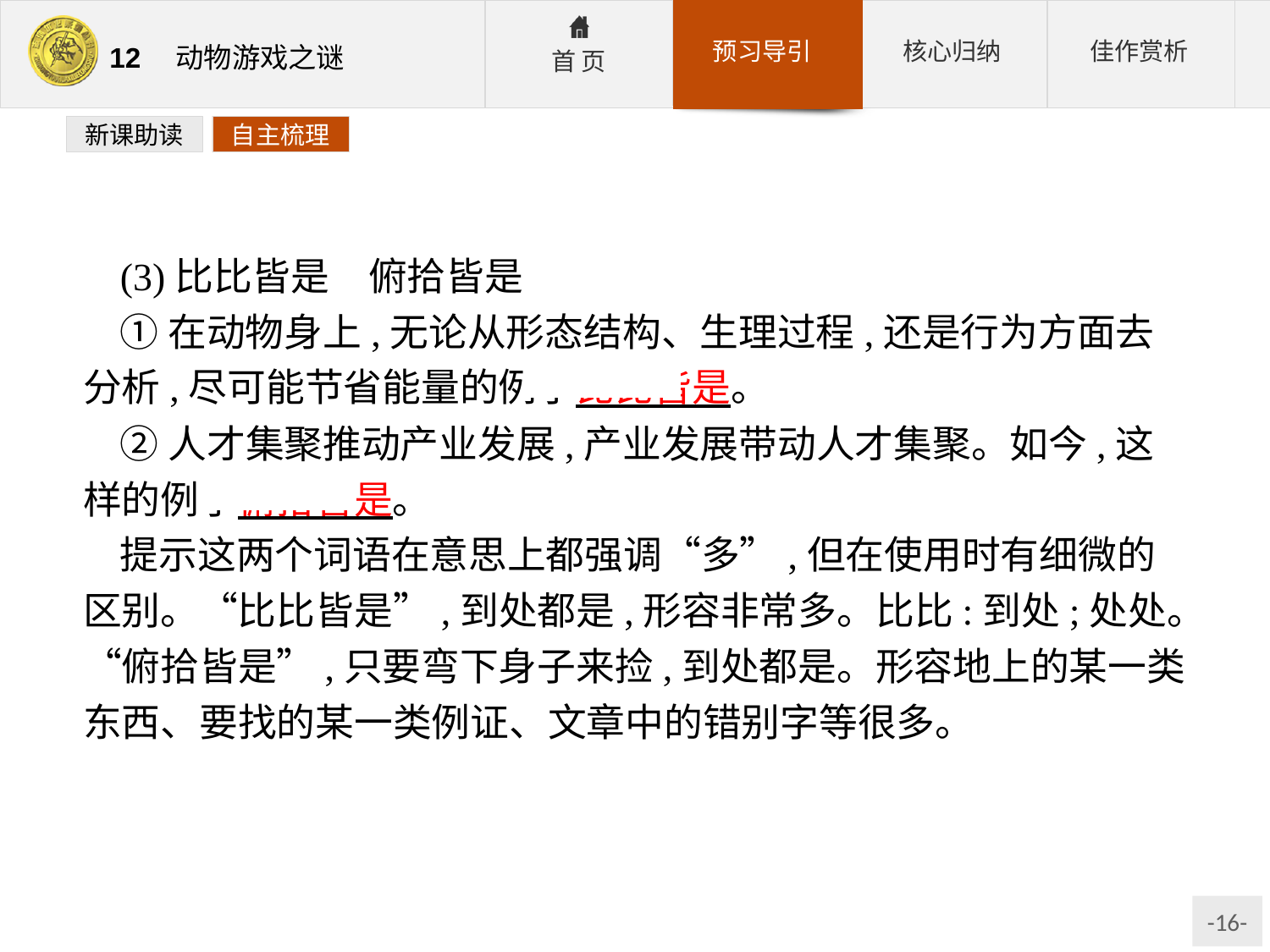

新课助读
自主梳理
(3)比比皆是　俯拾皆是
①在动物身上,无论从形态结构、生理过程,还是行为方面去分析,尽可能节省能量的例子比比皆是。
②人才集聚推动产业发展,产业发展带动人才集聚。如今,这样的例子俯拾皆是。
提示这两个词语在意思上都强调“多”,但在使用时有细微的区别。“比比皆是”,到处都是,形容非常多。比比:到处;处处。“俯拾皆是”,只要弯下身子来捡,到处都是。形容地上的某一类东西、要找的某一类例证、文章中的错别字等很多。